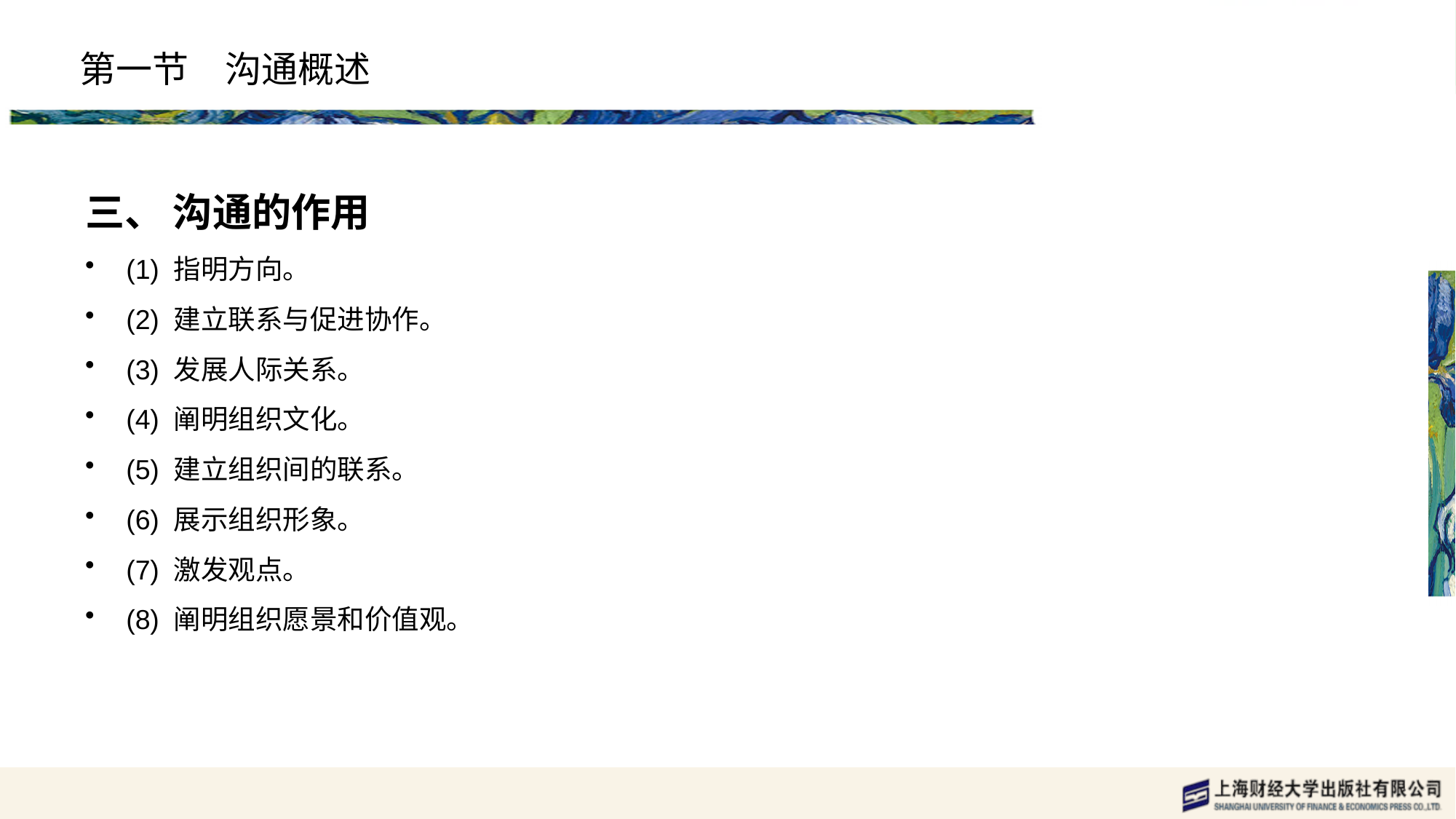

# 第一节　沟通概述
三、 沟通的作用
(1) 指明方向。
(2) 建立联系与促进协作。
(3) 发展人际关系。
(4) 阐明组织文化。
(5) 建立组织间的联系。
(6) 展示组织形象。
(7) 激发观点。
(8) 阐明组织愿景和价值观。